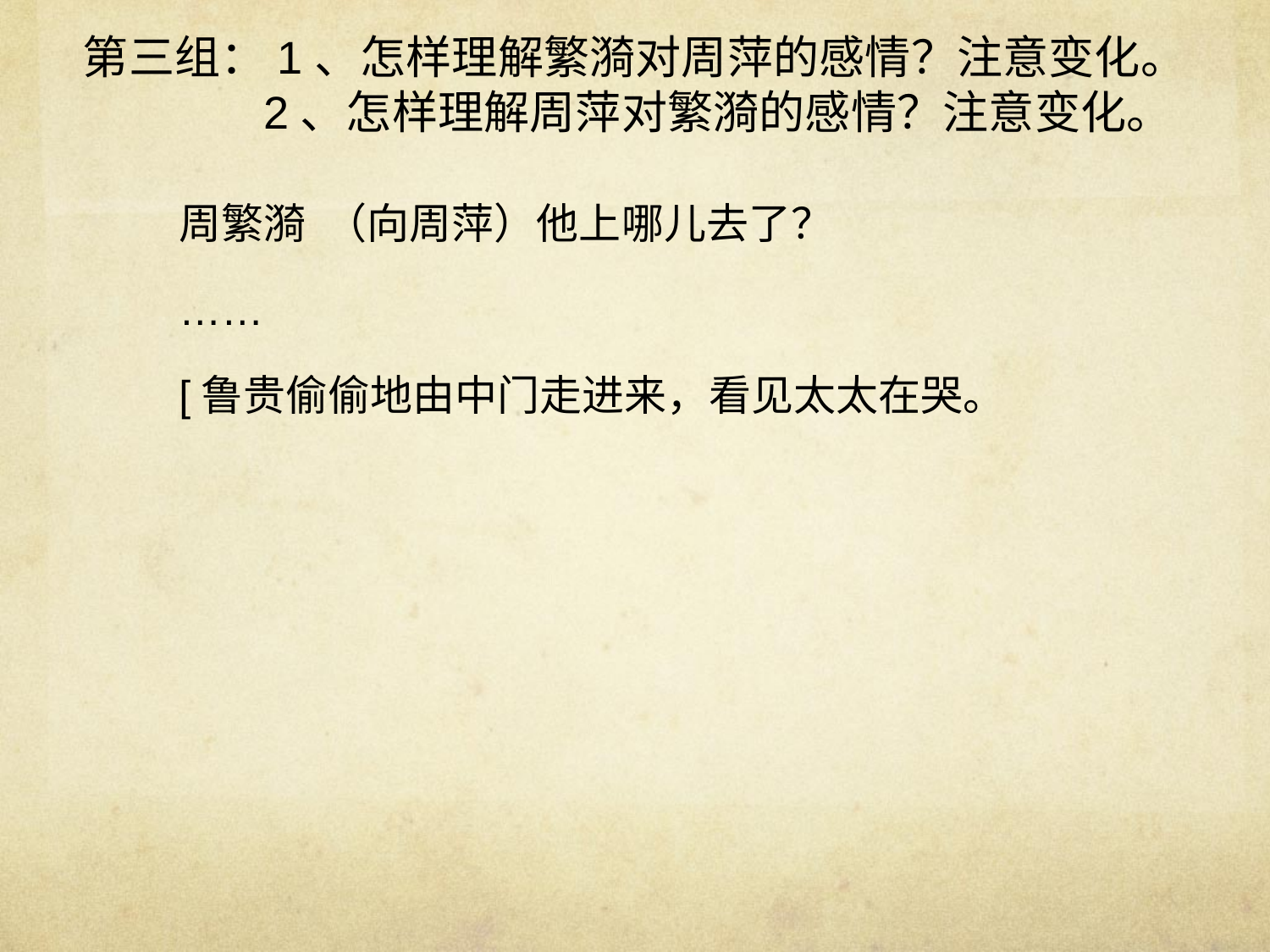

# 第三组：1、怎样理解繁漪对周萍的感情？注意变化。 2、怎样理解周萍对繁漪的感情？注意变化。
周繁漪  （向周萍）他上哪儿去了？
……
[鲁贵偷偷地由中门走进来，看见太太在哭。